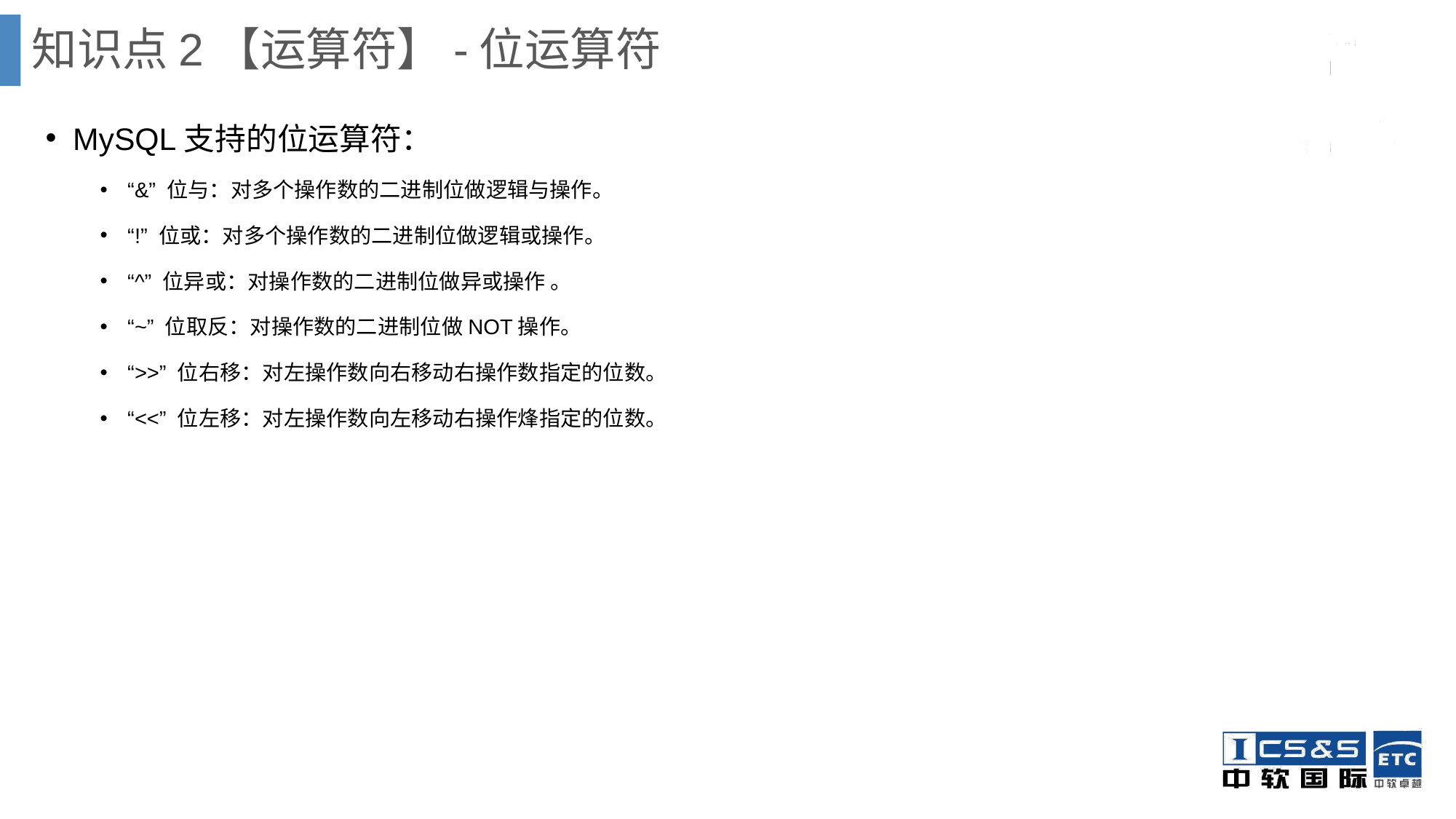

知识点2【运算符】-位运算符
MySQL支持的位运算符：
“&” 位与：对多个操作数的二进制位做逻辑与操作。
“!” 位或：对多个操作数的二进制位做逻辑或操作。
“^” 位异或：对操作数的二进制位做异或操作 。
“~” 位取反：对操作数的二进制位做NOT操作。
“>>” 位右移：对左操作数向右移动右操作数指定的位数。
“<<” 位左移：对左操作数向左移动右操作烽指定的位数。